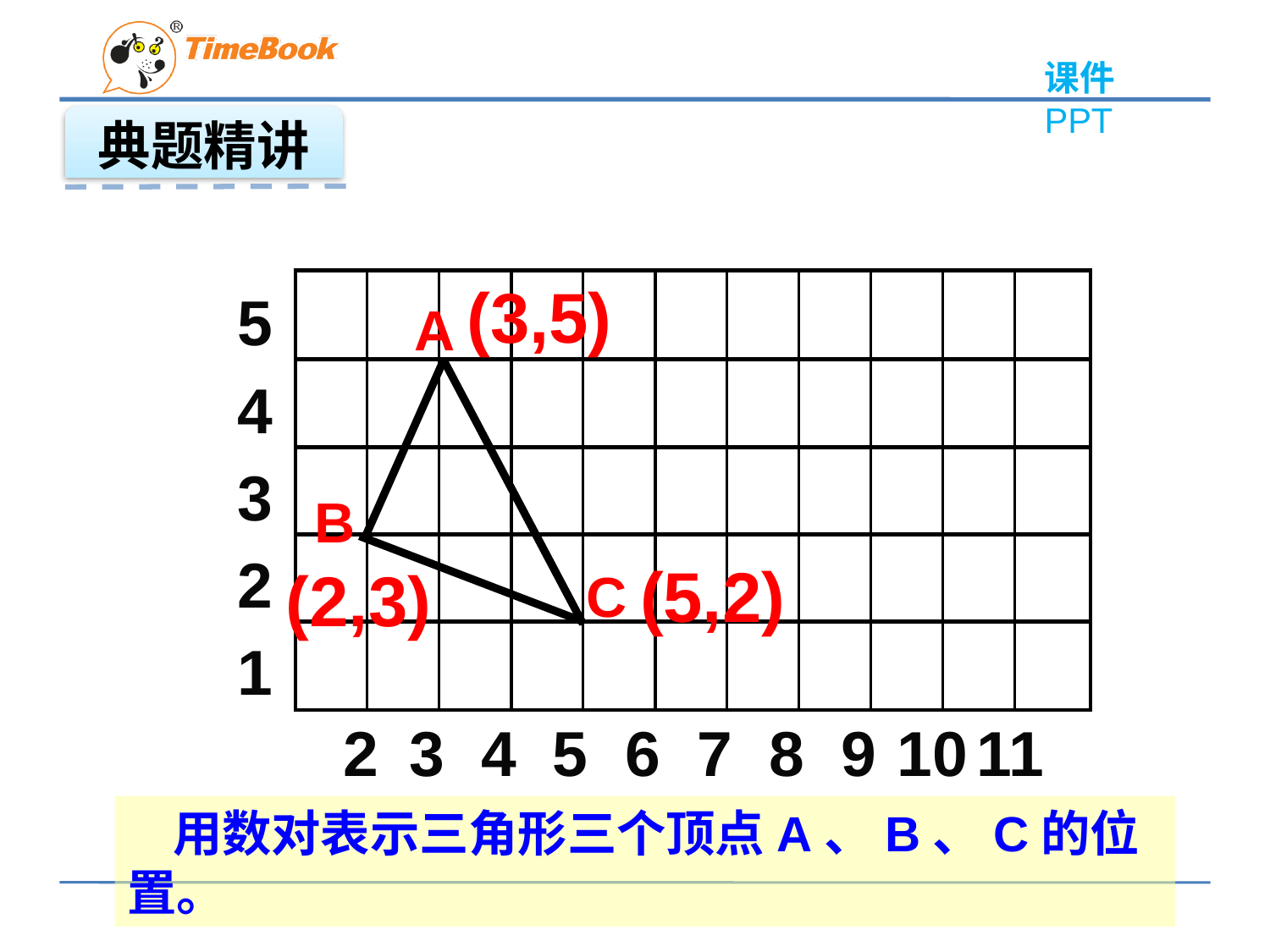

典题精讲
(3,5)

5
4
3
2
1

A

B

(5,2)
(2,3)
C

2
3
4
5
6
7
8
9
10
11
   用数对表示三角形三个顶点A、B、C的位置。